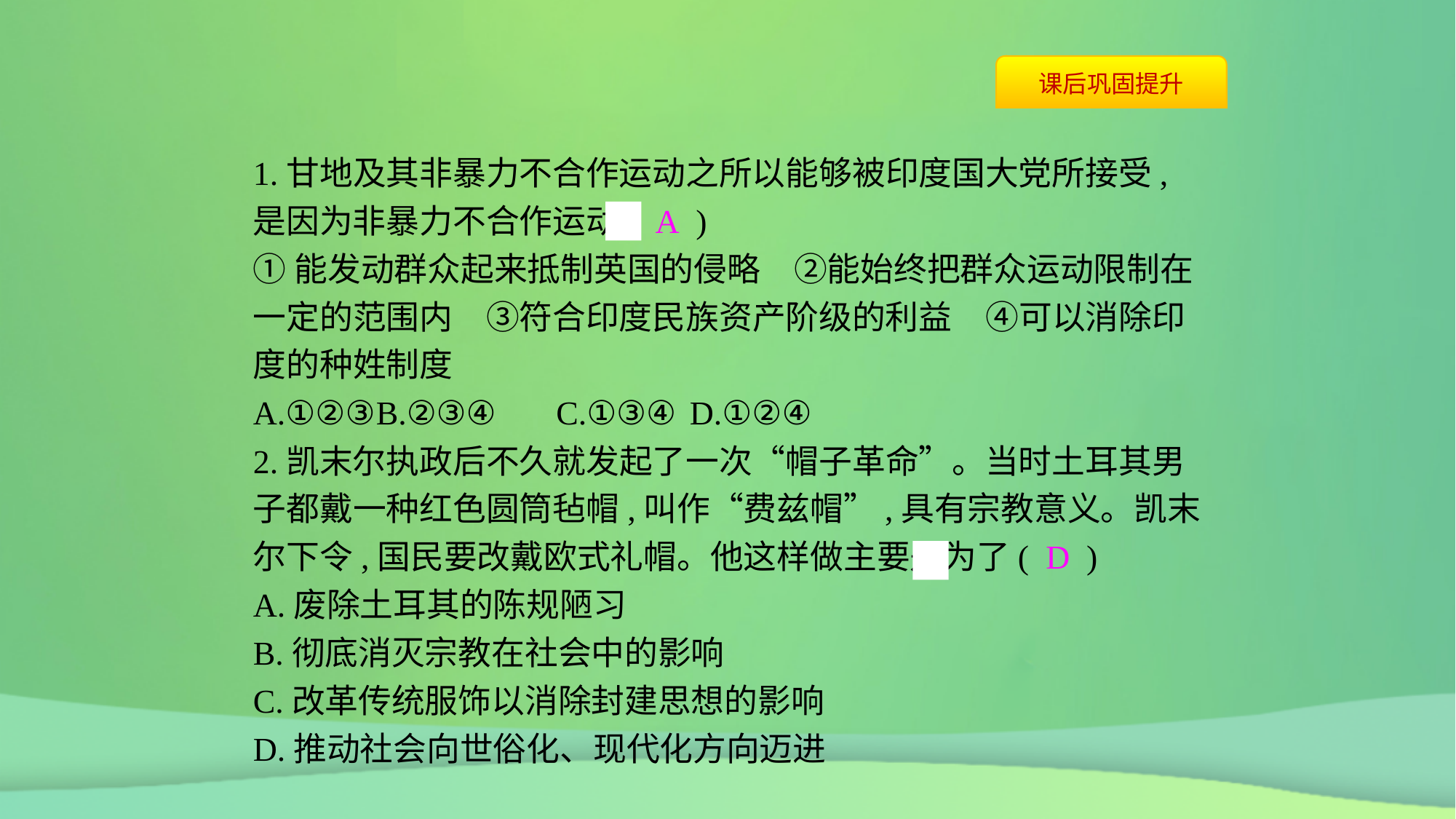

1.甘地及其非暴力不合作运动之所以能够被印度国大党所接受,是因为非暴力不合作运动(  A  )
①能发动群众起来抵制英国的侵略　②能始终把群众运动限制在一定的范围内　③符合印度民族资产阶级的利益　④可以消除印度的种姓制度
A.①②③	B.②③④	C.①③④	D.①②④
2.凯末尔执政后不久就发起了一次“帽子革命”。当时土耳其男子都戴一种红色圆筒毡帽,叫作“费兹帽”,具有宗教意义。凯末尔下令,国民要改戴欧式礼帽。他这样做主要是为了(  D  )
A.废除土耳其的陈规陋习
B.彻底消灭宗教在社会中的影响
C.改革传统服饰以消除封建思想的影响
D.推动社会向世俗化、现代化方向迈进